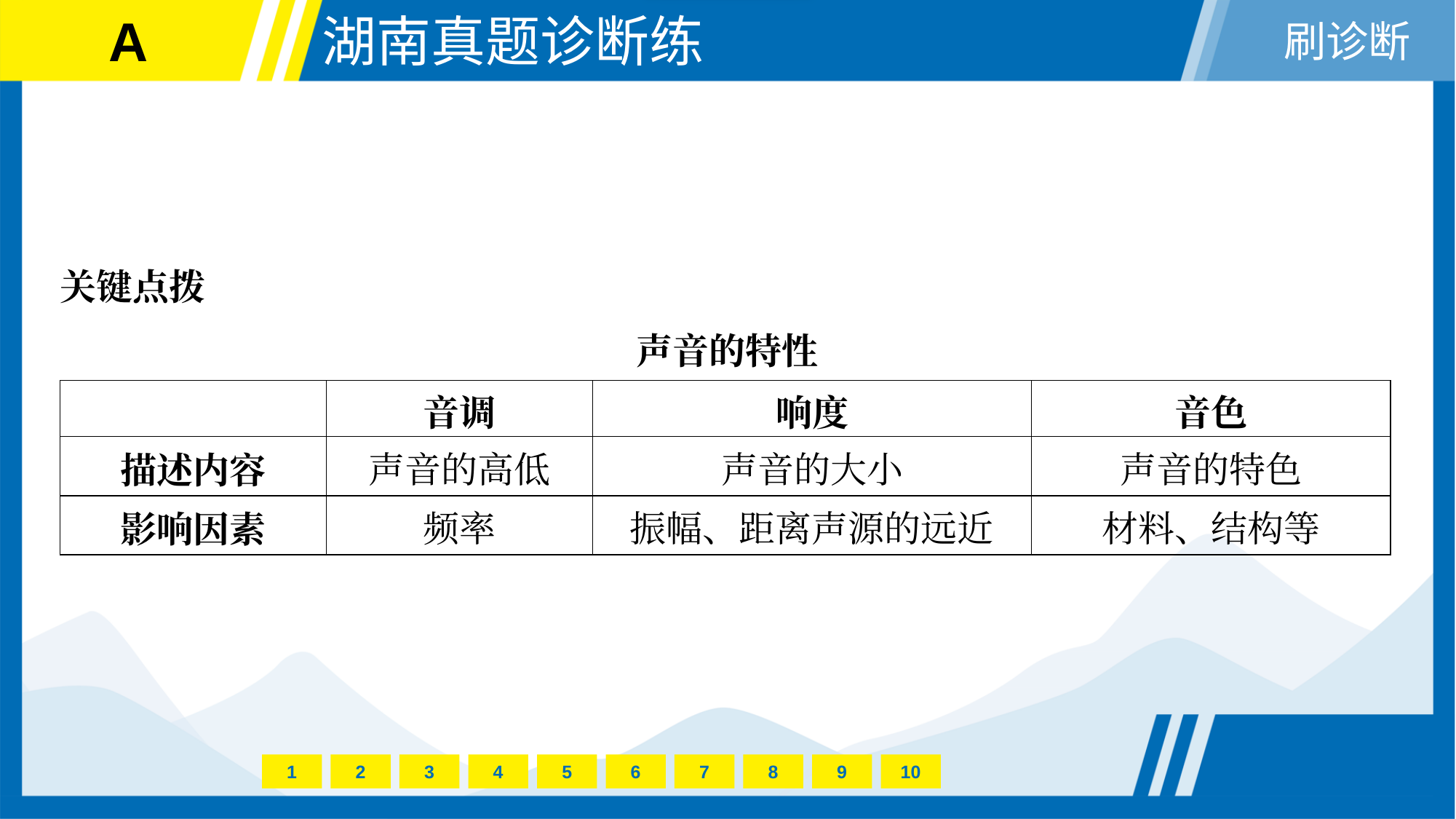

关键点拨
声音的特性
|  | 音调 | 响度 | 音色 |
| --- | --- | --- | --- |
| 描述内容 | 声音的高低 | 声音的大小 | 声音的特色 |
| 影响因素 | 频率 | 振幅、距离声源的远近 | 材料、结构等 |